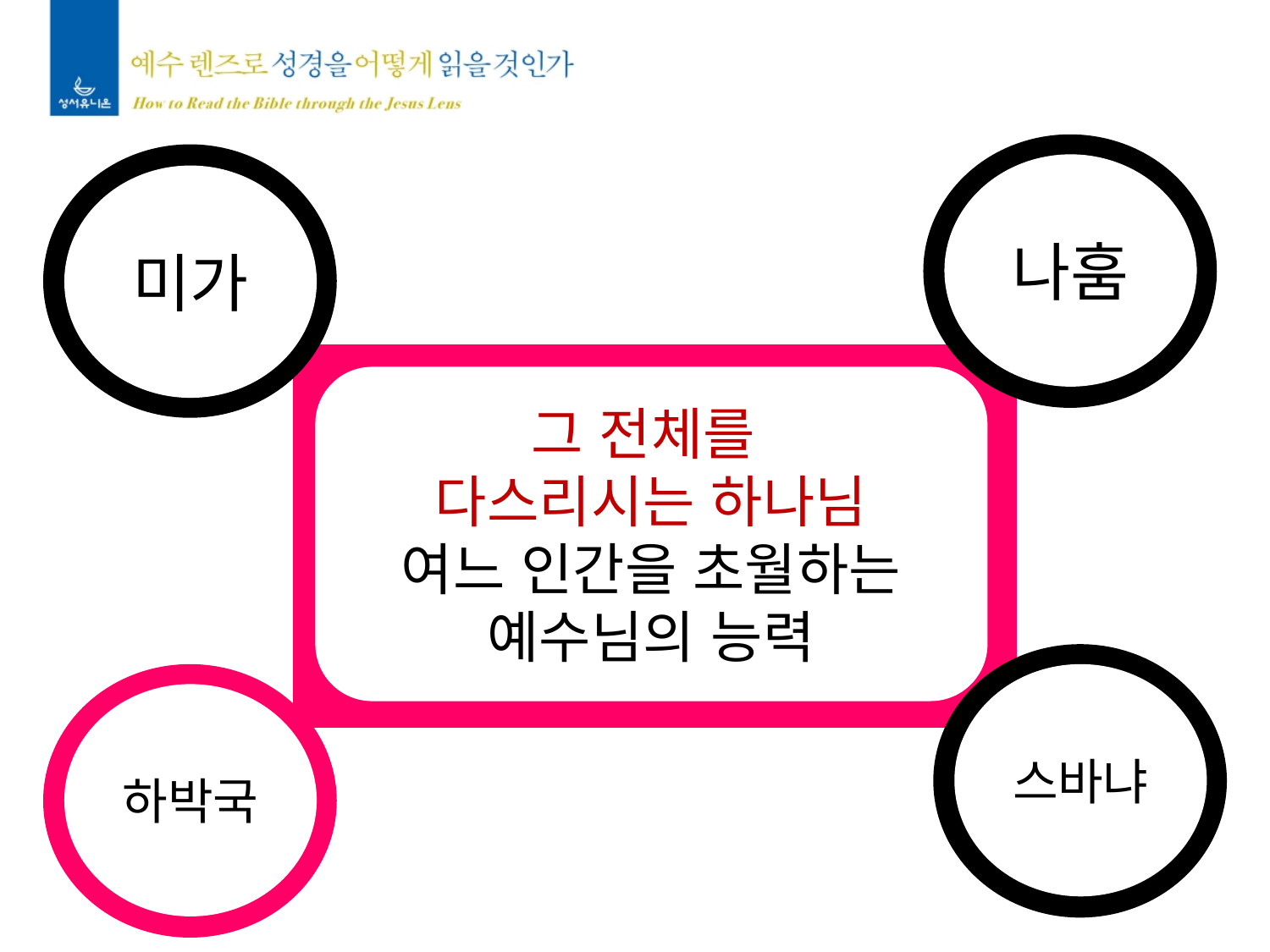

나훔
미가

그 전체를
다스리시는 하나님
여느 인간을 초월하는
예수님의 능력

스바냐
하박국